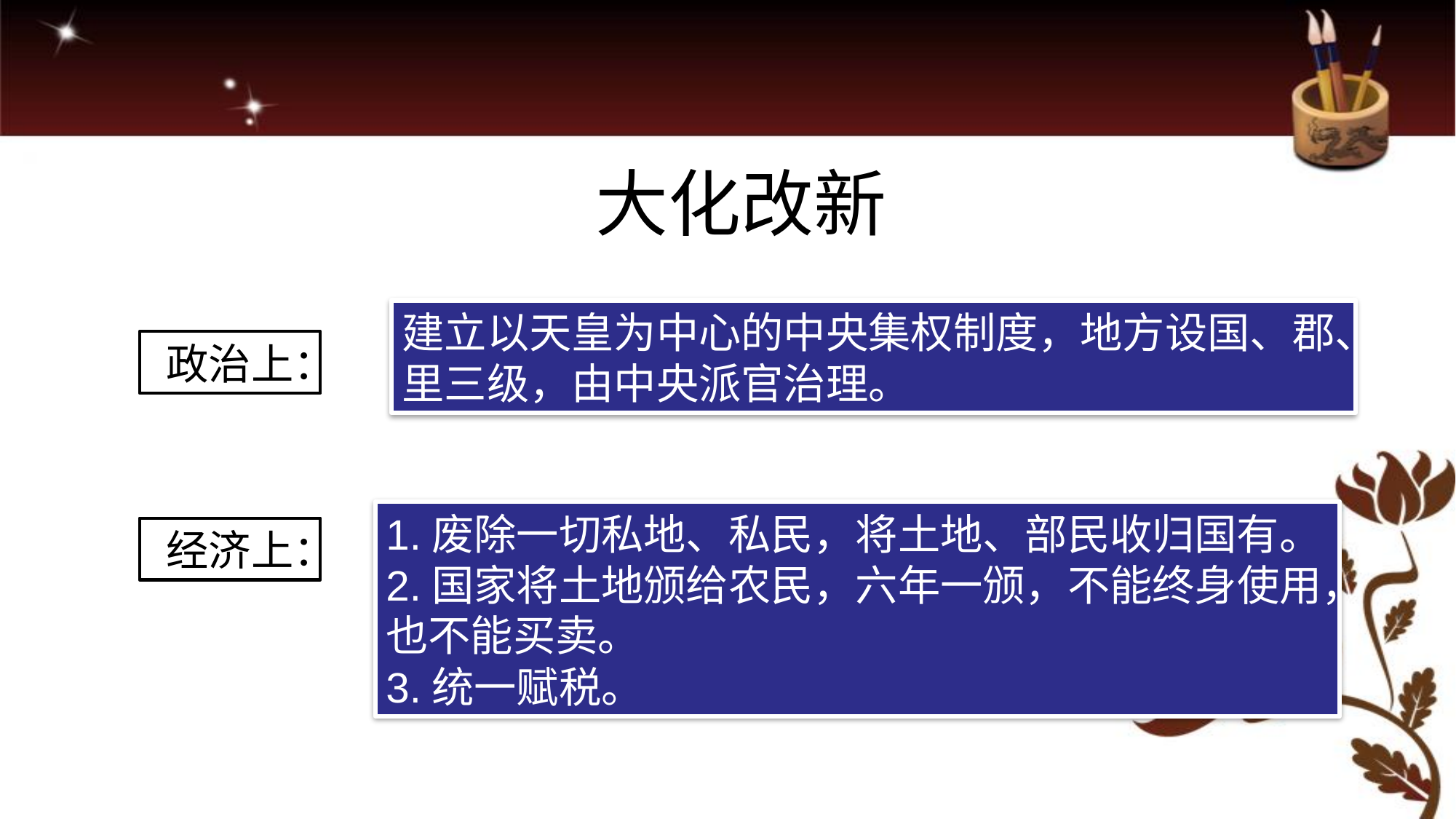

大化改新
建立以天皇为中心的中央集权制度，地方设国、郡、里三级，由中央派官治理。
政治上：
1.废除一切私地、私民，将土地、部民收归国有。
2.国家将土地颁给农民，六年一颁，不能终身使用，也不能买卖。
3.统一赋税。
经济上：